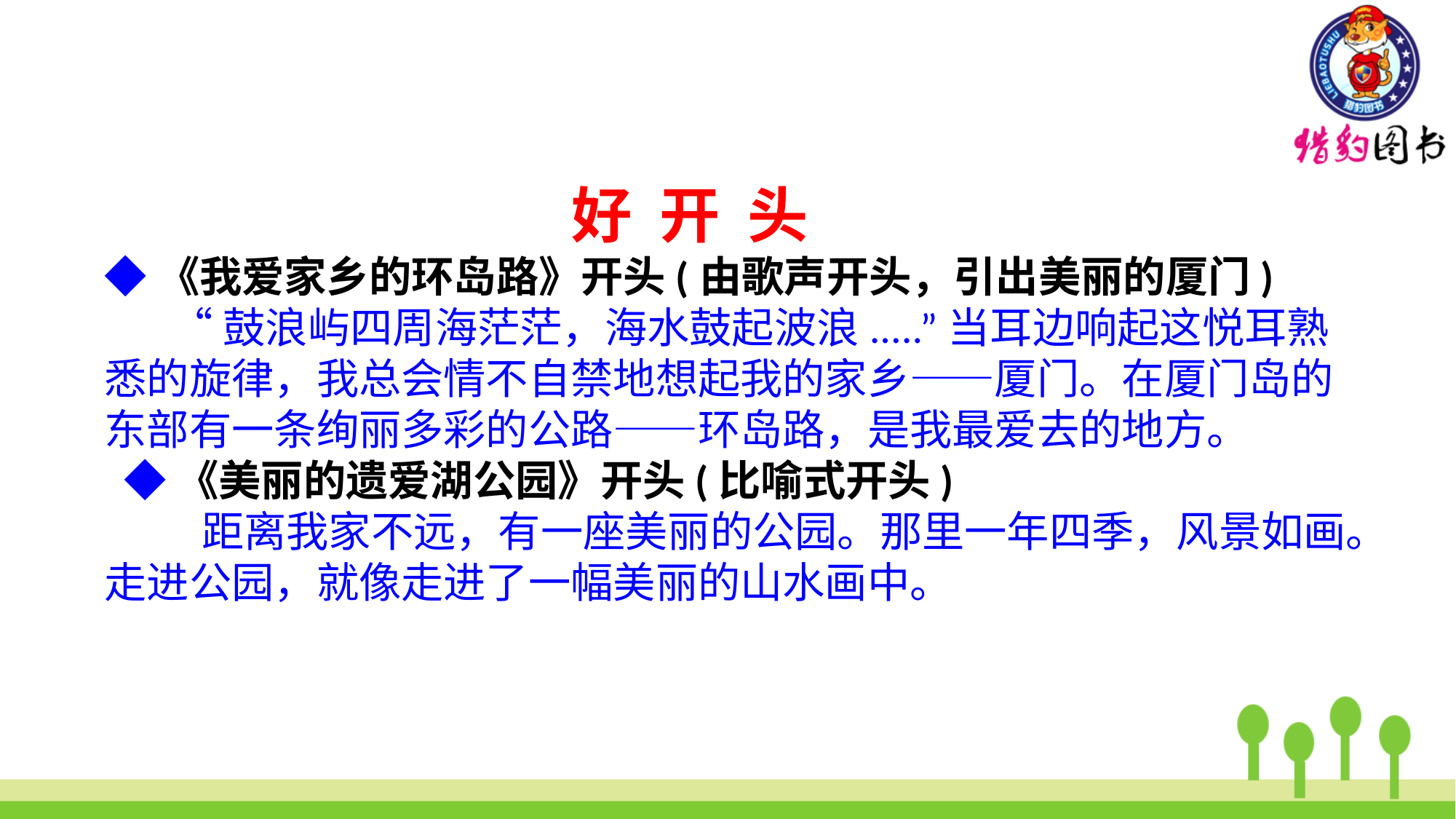

好  开  头
◆《我爱家乡的环岛路》开头(由歌声开头，引出美丽的厦门)
       “鼓浪屿四周海茫茫，海水鼓起波浪.....”当耳边响起这悦耳熟悉的旋律，我总会情不自禁地想起我的家乡——厦门。在厦门岛的东部有一条绚丽多彩的公路——环岛路，是我最爱去的地方。
  ◆《美丽的遗爱湖公园》开头(比喻式开头)
         距离我家不远，有一座美丽的公园。那里一年四季，风景如画。走进公园，就像走进了一幅美丽的山水画中。